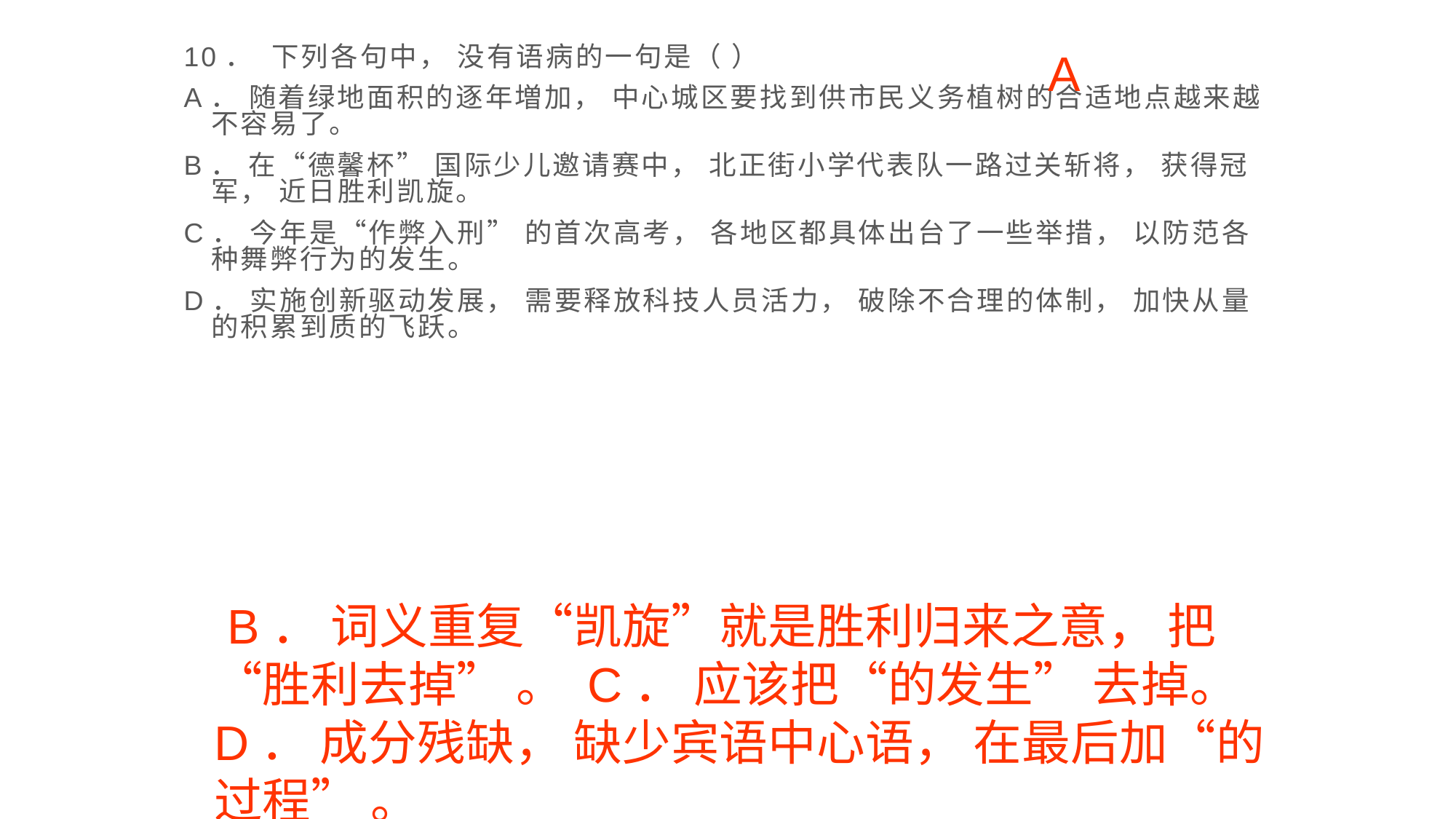

10．  下列各句中， 没有语病的一句是（ ）
A． 随着绿地面积的逐年増加， 中心城区要找到供市民义务植树的合适地点越来越不容易了。
B． 在“德馨杯” 国际少儿邀请赛中， 北正街小学代表队一路过关斩将， 获得冠军， 近日胜利凯旋。
C． 今年是“作弊入刑” 的首次高考， 各地区都具体出台了一些举措， 以防范各种舞弊行为的发生。
D． 实施创新驱动发展， 需要释放科技人员活力， 破除不合理的体制， 加快从量的积累到质的飞跃。
A

 B． 词义重复“凯旋”就是胜利归来之意， 把“胜利去掉” 。 C． 应该把“的发生” 去掉。 D． 成分残缺， 缺少宾语中心语， 在最后加“的过程” 。